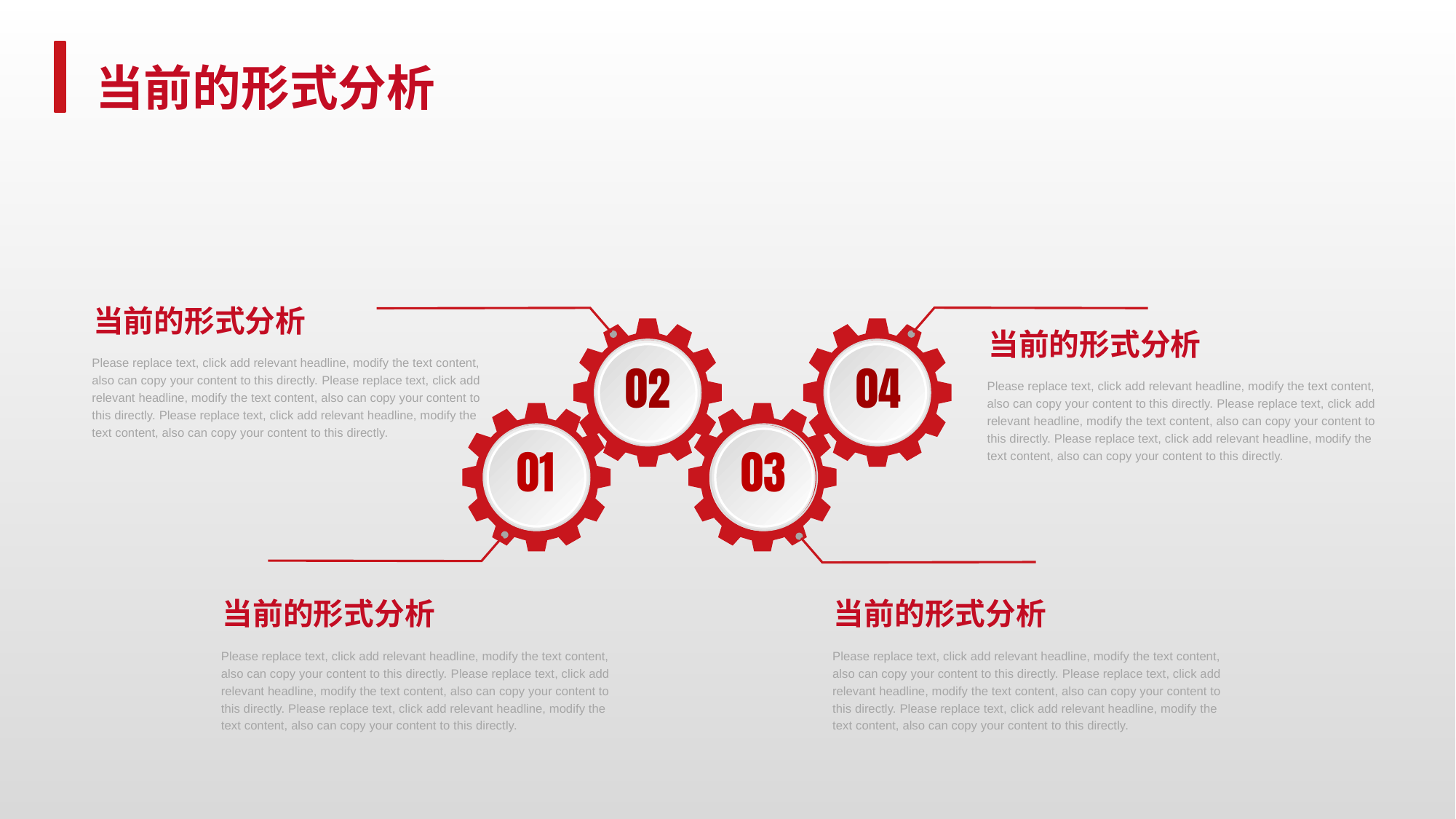

当前的形式分析
 当前的形式分析

 当前的形式分析

Please replace text, click add relevant headline, modify the text content, also can copy your content to this directly. Please replace text, click add relevant headline, modify the text content, also can copy your content to this directly. Please replace text, click add relevant headline, modify the text content, also can copy your content to this directly.

02
04
Please replace text, click add relevant headline, modify the text content, also can copy your content to this directly. Please replace text, click add relevant headline, modify the text content, also can copy your content to this directly. Please replace text, click add relevant headline, modify the text content, also can copy your content to this directly.

01
03

 当前的形式分析
 当前的形式分析
Please replace text, click add relevant headline, modify the text content, also can copy your content to this directly. Please replace text, click add relevant headline, modify the text content, also can copy your content to this directly. Please replace text, click add relevant headline, modify the text content, also can copy your content to this directly.

Please replace text, click add relevant headline, modify the text content, also can copy your content to this directly. Please replace text, click add relevant headline, modify the text content, also can copy your content to this directly. Please replace text, click add relevant headline, modify the text content, also can copy your content to this directly.